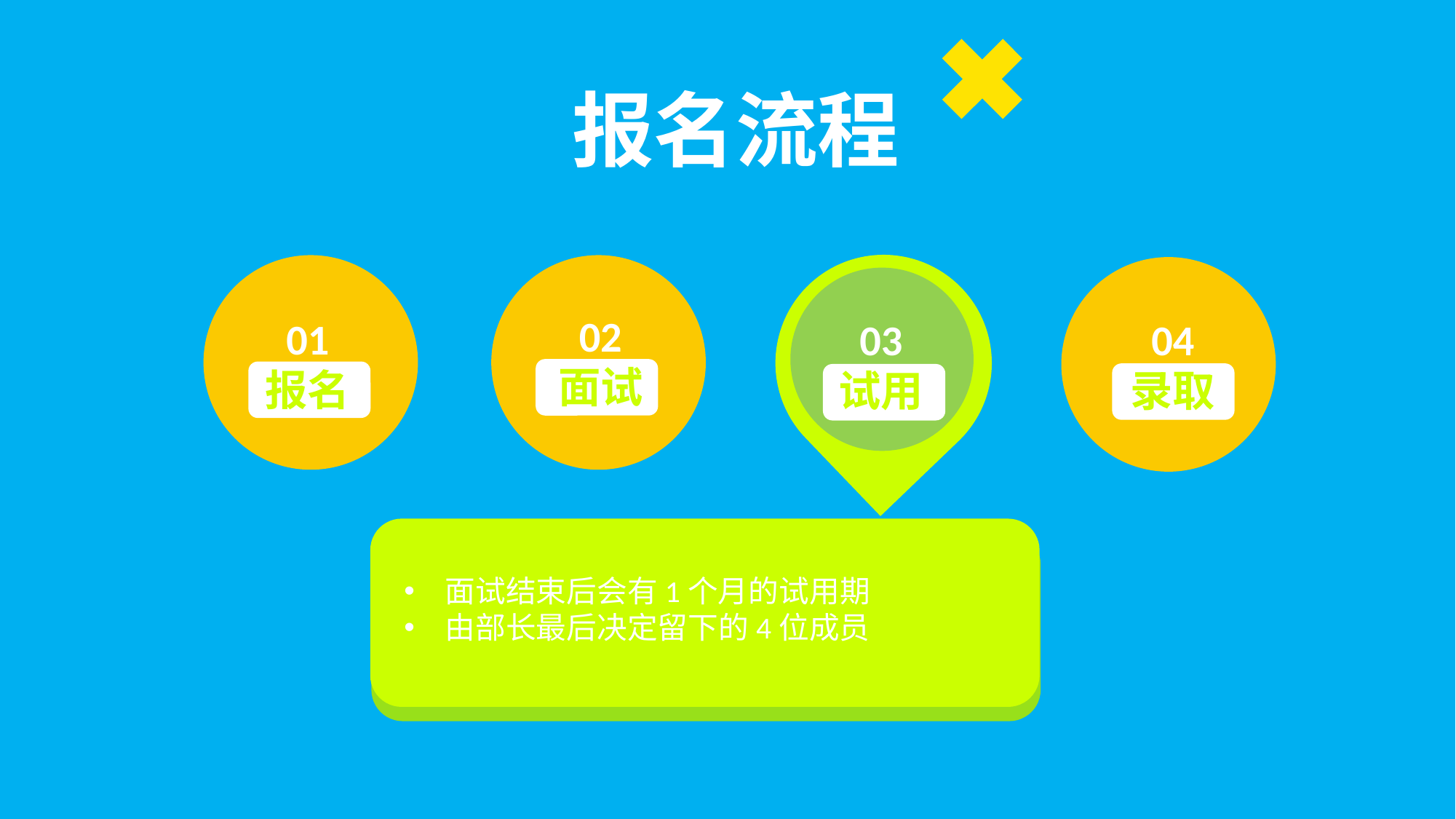

报名流程

02
面试
01
报名
03
试用
04
录取

面试结束后会有1个月的试用期
由部长最后决定留下的4位成员